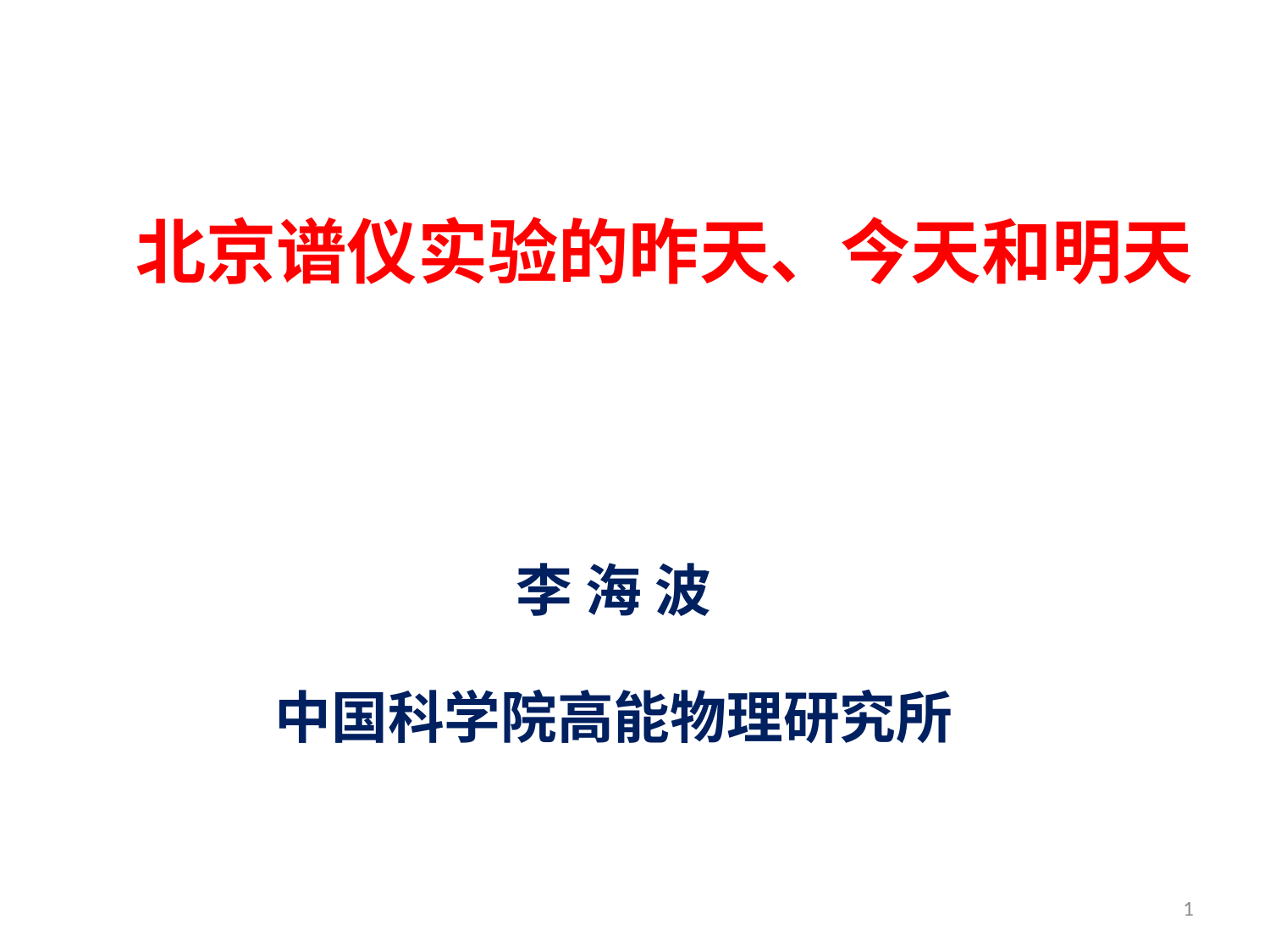

# 北京谱仪实验的昨天、今天和明天
李 海 波
中国科学院高能物理研究所
1